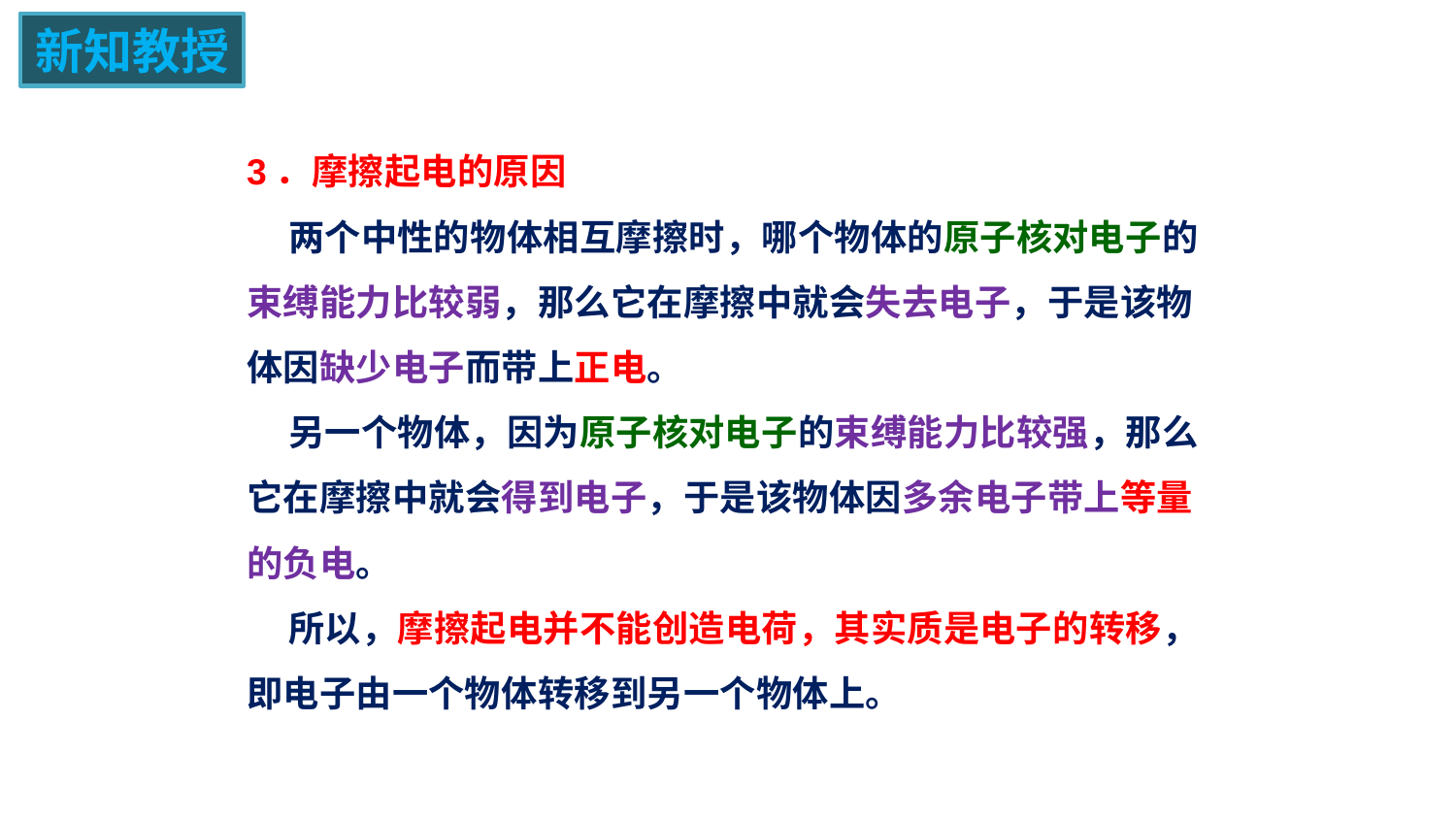

新知教授
3．摩擦起电的原因
    两个中性的物体相互摩擦时，哪个物体的原子核对电子的束缚能力比较弱，那么它在摩擦中就会失去电子，于是该物体因缺少电子而带上正电。
    另一个物体，因为原子核对电子的束缚能力比较强，那么它在摩擦中就会得到电子，于是该物体因多余电子带上等量的负电。
    所以，摩擦起电并不能创造电荷，其实质是电子的转移，即电子由一个物体转移到另一个物体上。